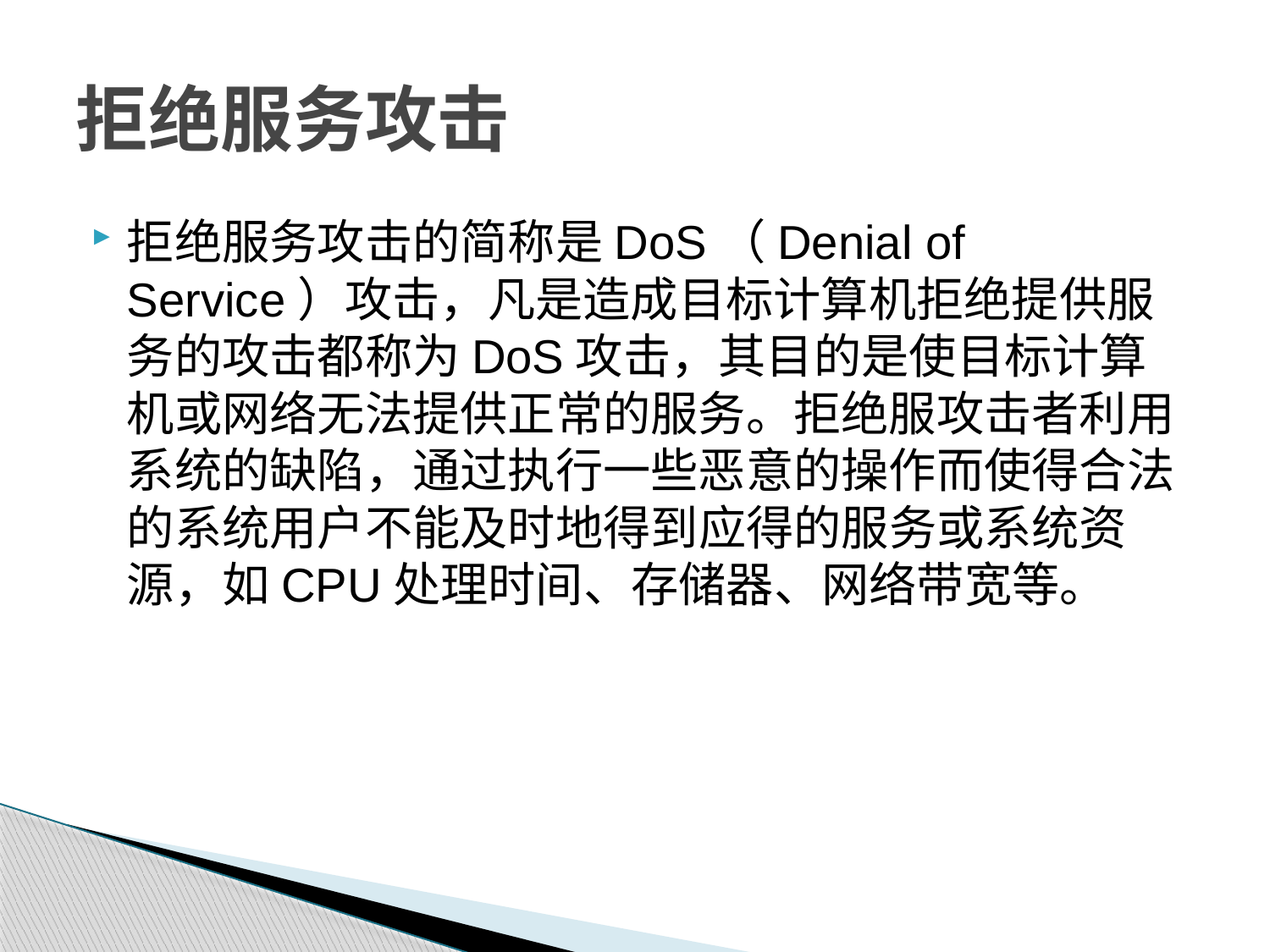

# 拒绝服务攻击
拒绝服务攻击的简称是DoS（Denial of Service）攻击，凡是造成目标计算机拒绝提供服务的攻击都称为DoS攻击，其目的是使目标计算机或网络无法提供正常的服务。拒绝服攻击者利用系统的缺陷，通过执行一些恶意的操作而使得合法的系统用户不能及时地得到应得的服务或系统资源，如CPU处理时间、存储器、网络带宽等。